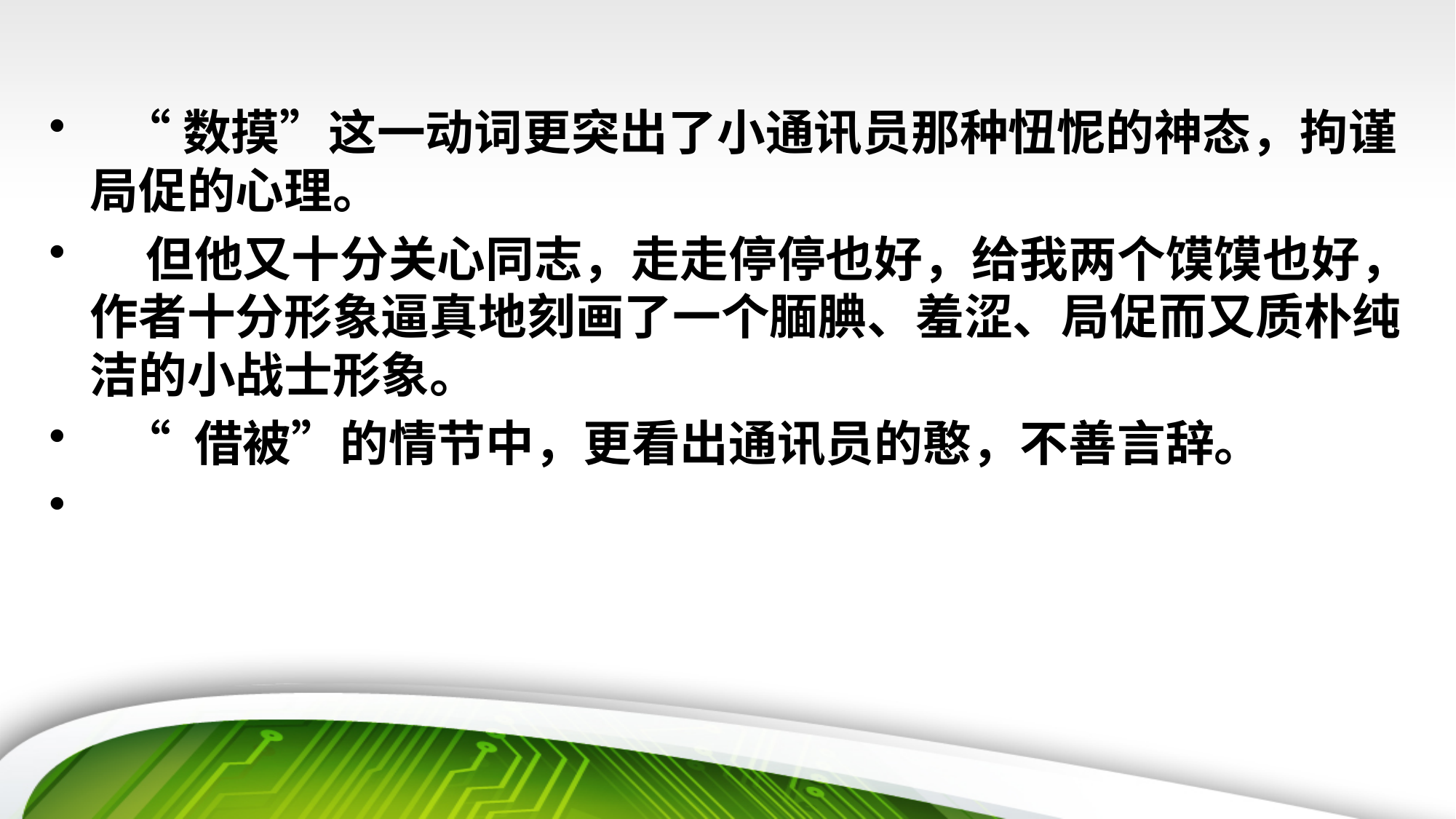

#
   “数摸”这一动词更突出了小通讯员那种忸怩的神态，拘谨局促的心理。
    但他又十分关心同志，走走停停也好，给我两个馍馍也好，作者十分形象逼真地刻画了一个腼腆、羞涩、局促而又质朴纯洁的小战士形象。
   “ 借被”的情节中，更看出通讯员的憨，不善言辞。